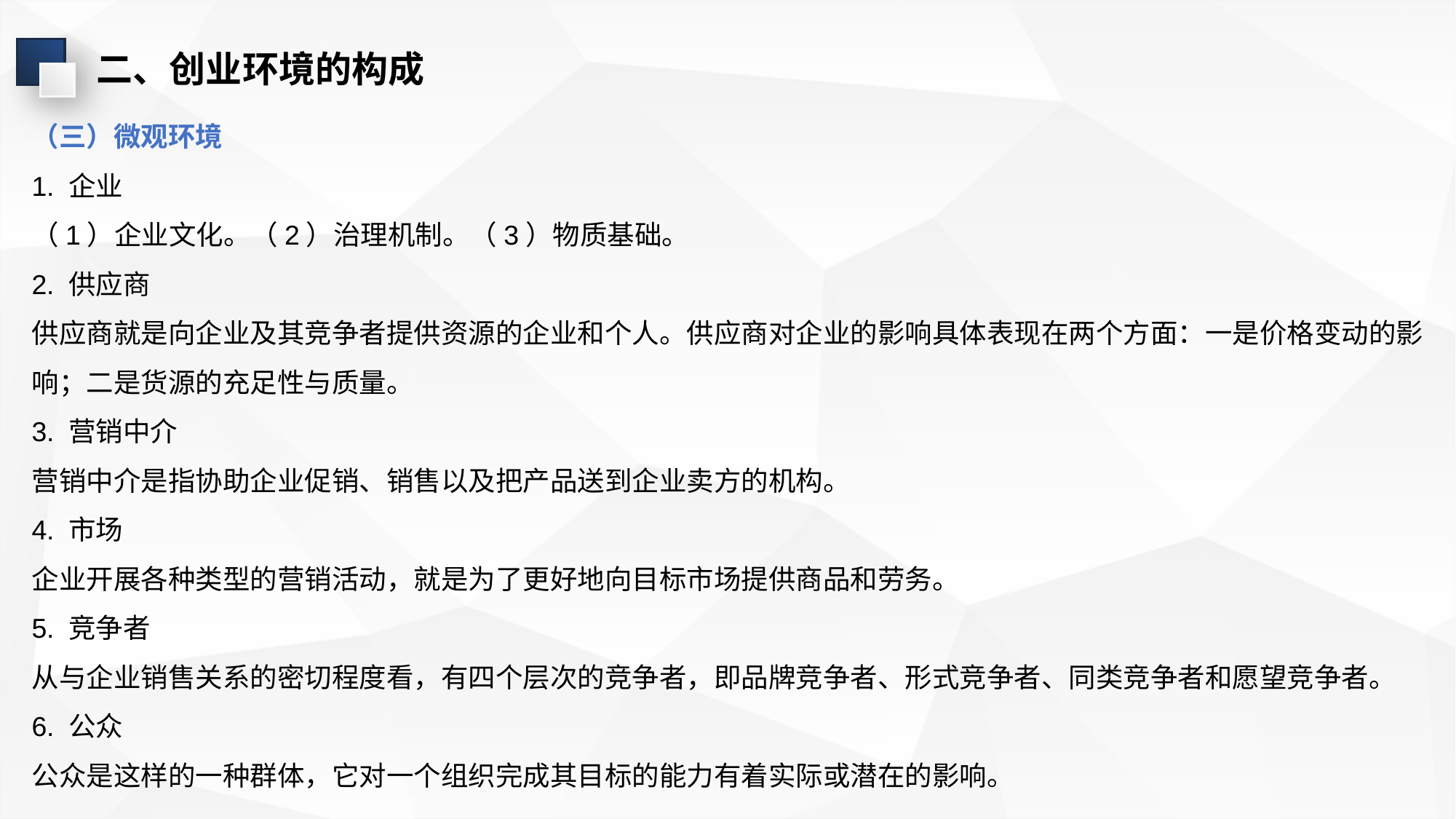

二、创业环境的构成
（三）微观环境
1. 企业
（1）企业文化。（2）治理机制。（3）物质基础。
2. 供应商
供应商就是向企业及其竞争者提供资源的企业和个人。供应商对企业的影响具体表现在两个方面：一是价格变动的影响；二是货源的充足性与质量。
3. 营销中介
营销中介是指协助企业促销、销售以及把产品送到企业卖方的机构。
4. 市场
企业开展各种类型的营销活动，就是为了更好地向目标市场提供商品和劳务。
5. 竞争者
从与企业销售关系的密切程度看，有四个层次的竞争者，即品牌竞争者、形式竞争者、同类竞争者和愿望竞争者。
6. 公众
公众是这样的一种群体，它对一个组织完成其目标的能力有着实际或潜在的影响。